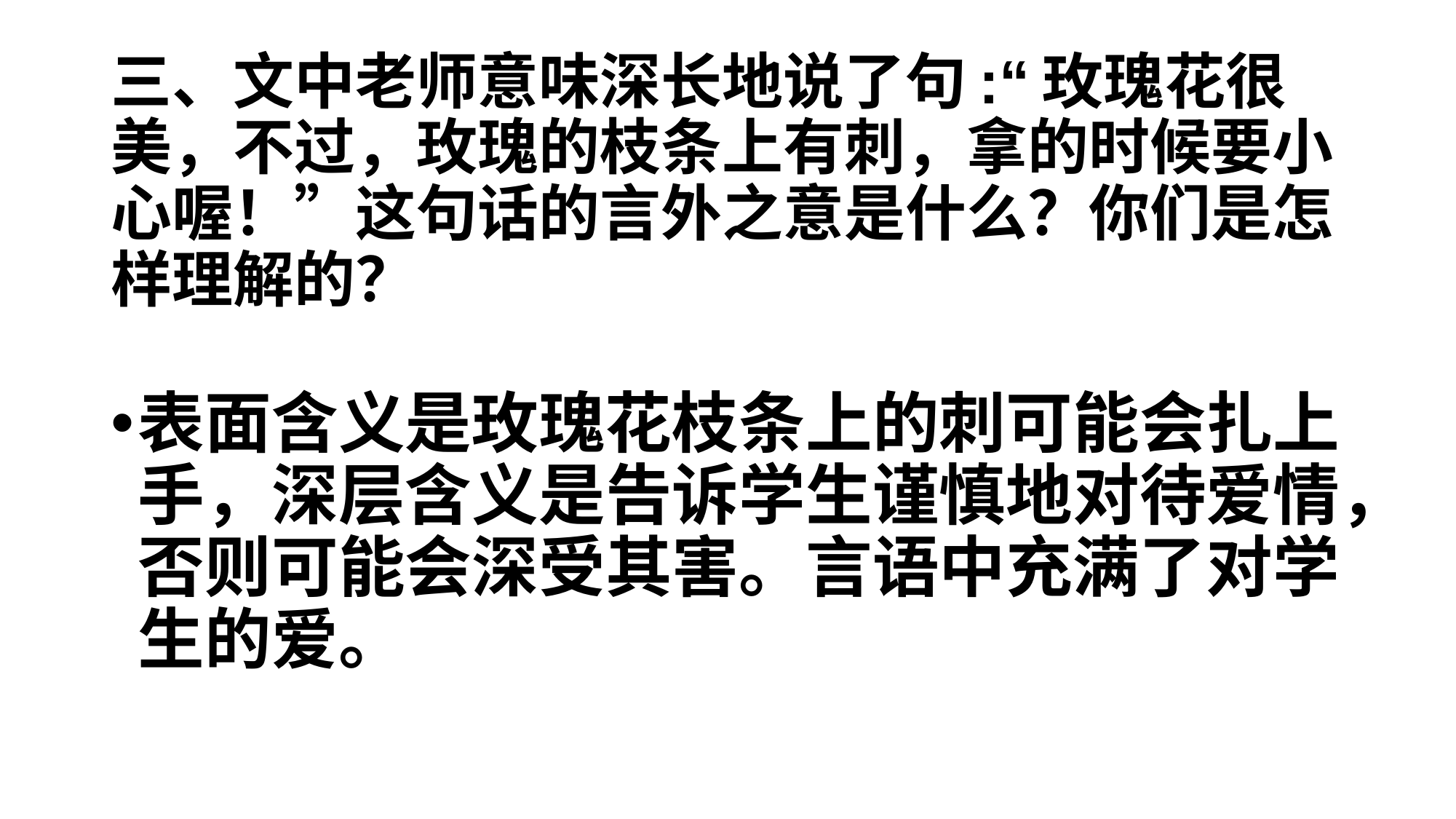

# 三、文中老师意味深长地说了句:“玫瑰花很美，不过，玫瑰的枝条上有刺，拿的时候要小心喔！”这句话的言外之意是什么？你们是怎样理解的？
表面含义是玫瑰花枝条上的刺可能会扎上手，深层含义是告诉学生谨慎地对待爱情，否则可能会深受其害。言语中充满了对学生的爱。